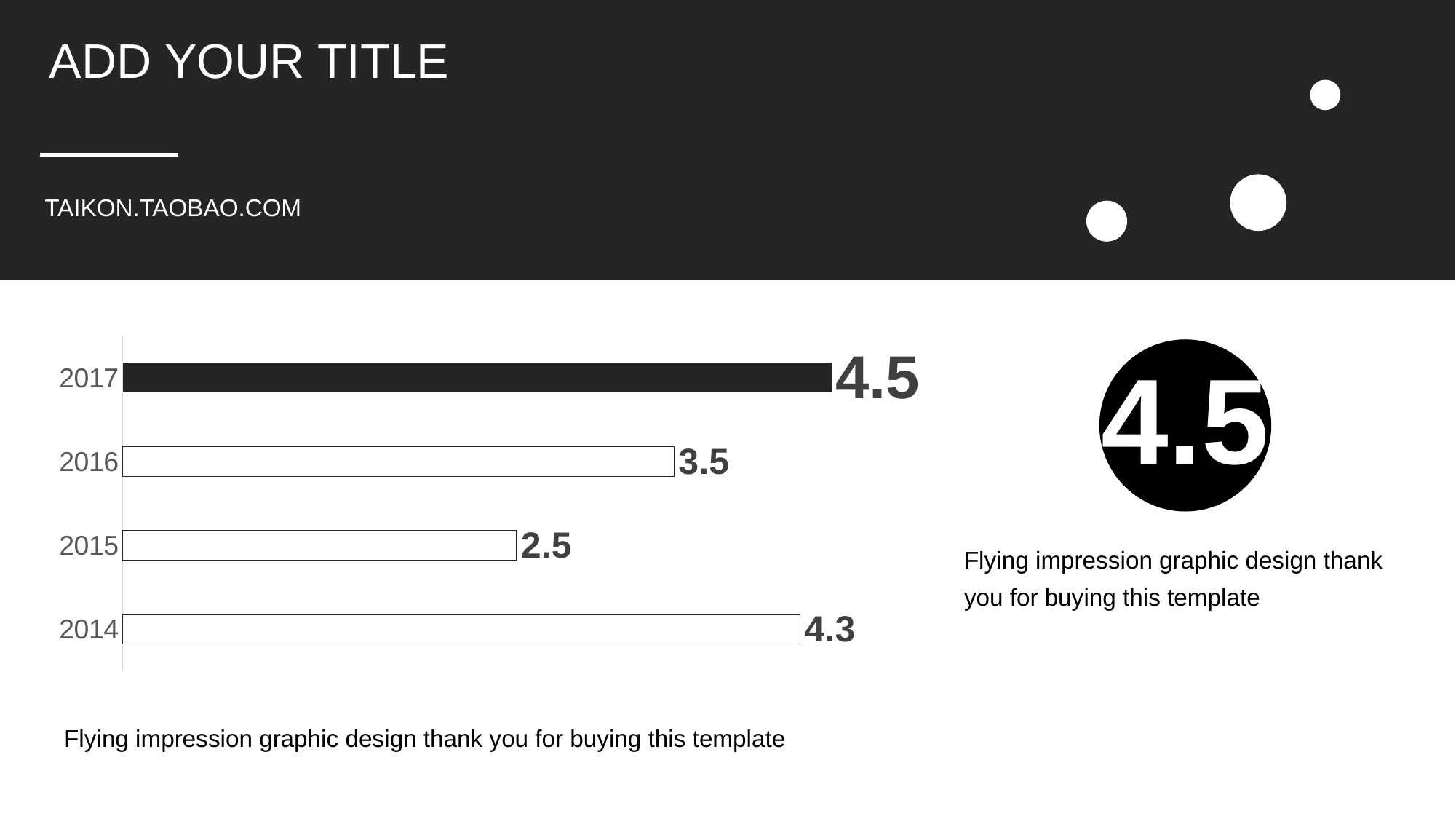

ADD YOUR TITLE

TAIKON.TAOBAO.COM

### Chart

| Category | 系列 1 |
|---|---|
| 2014 | 4.3 |
| 2015 | 2.5 |
| 2016 | 3.5 |
| 2017 | 4.5 |
4.5

Flying impression graphic design thank you for buying this template
Flying impression graphic design thank you for buying this template